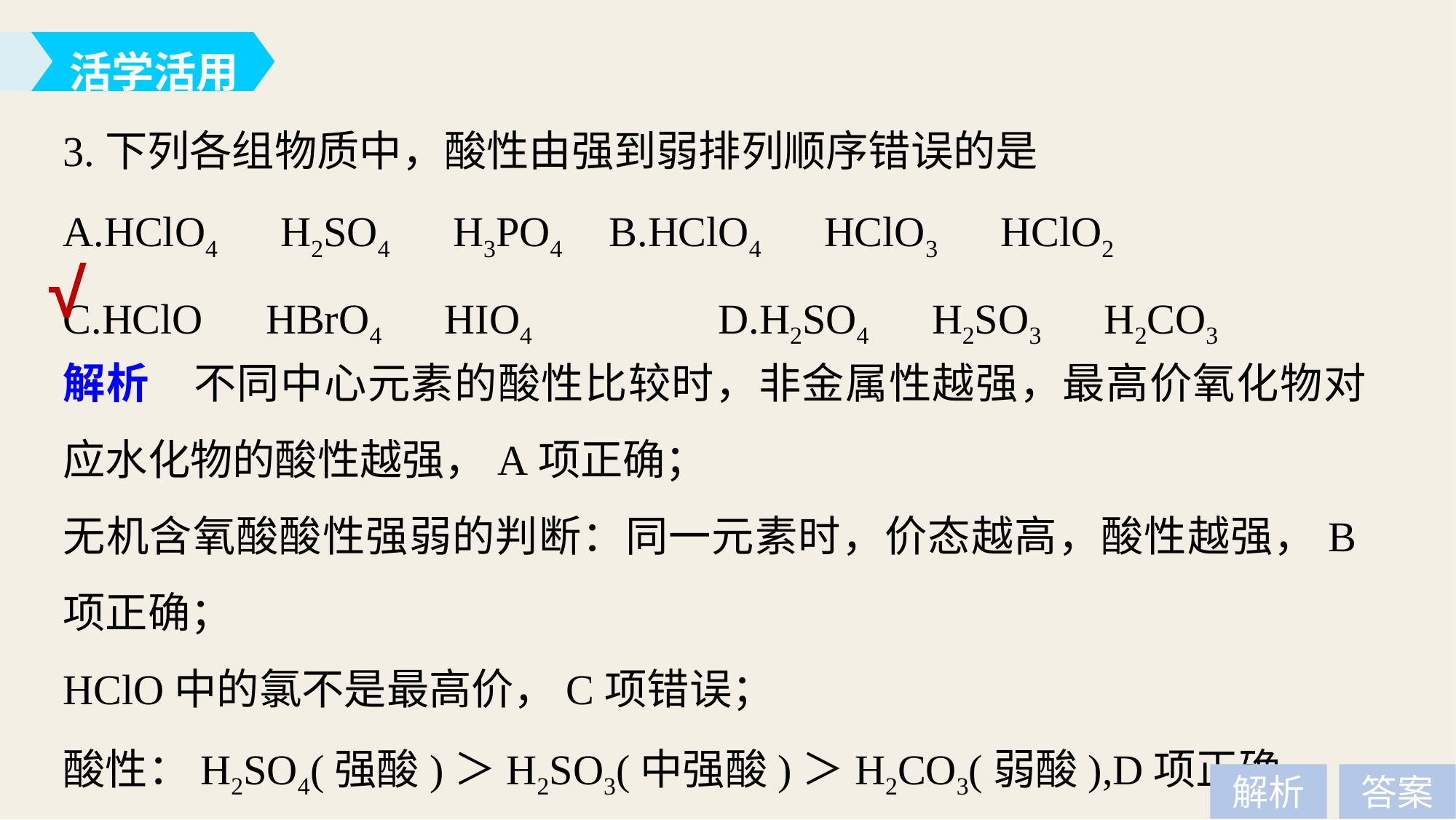

活学活用

3.下列各组物质中，酸性由强到弱排列顺序错误的是
A.HClO4　H2SO4　H3PO4	B.HClO4　HClO3　HClO2
C.HClO　HBrO4　HIO4		D.H2SO4　H2SO3　H2CO3
√
解析　不同中心元素的酸性比较时，非金属性越强，最高价氧化物对应水化物的酸性越强，A项正确；
无机含氧酸酸性强弱的判断：同一元素时，价态越高，酸性越强，B项正确；
HClO中的氯不是最高价，C项错误；
酸性：H2SO4(强酸)＞H2SO3(中强酸)＞H2CO3(弱酸),D项正确。
解析
答案